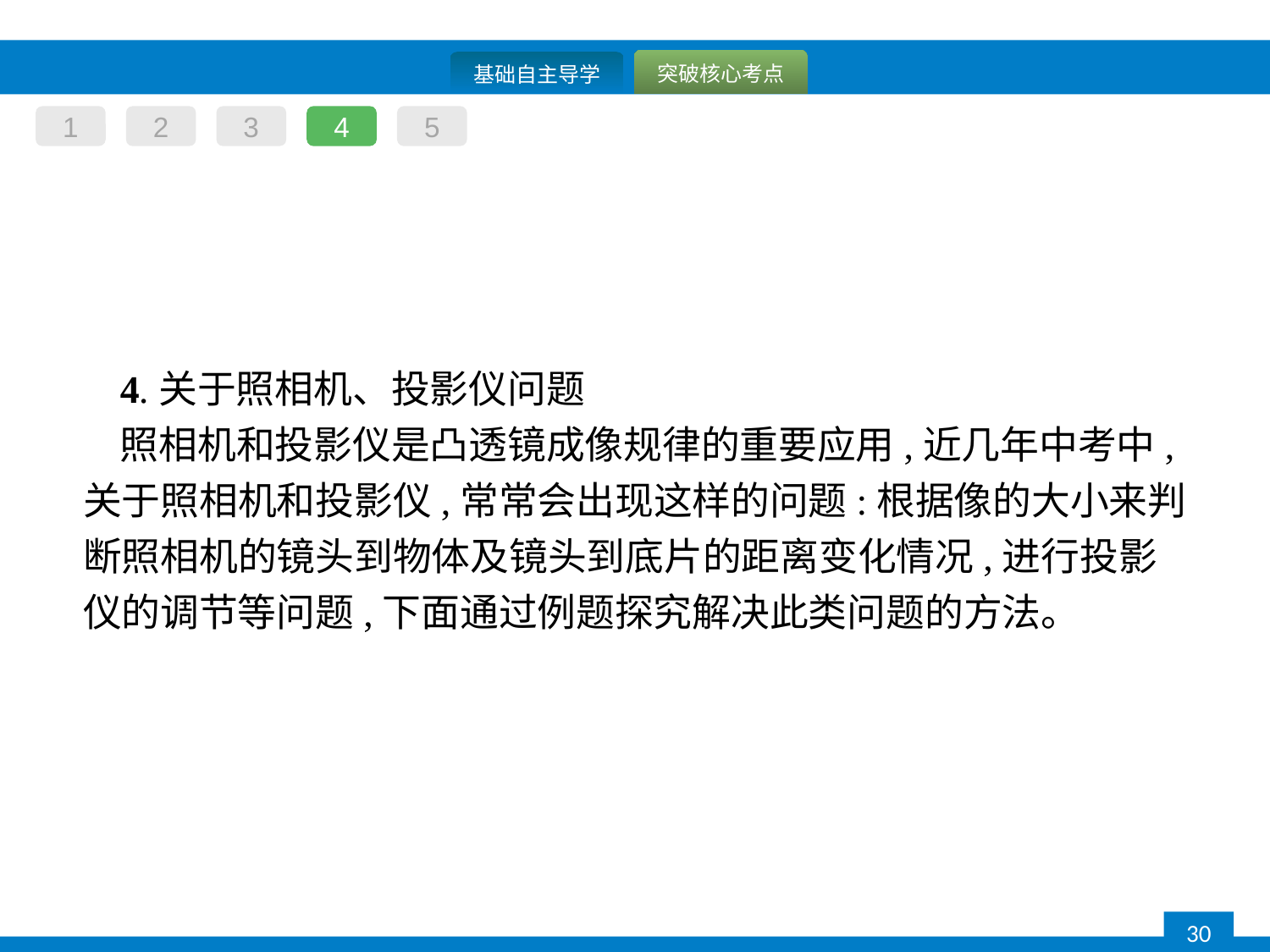

1
2
3
4
5
4.关于照相机、投影仪问题
照相机和投影仪是凸透镜成像规律的重要应用,近几年中考中,关于照相机和投影仪,常常会出现这样的问题:根据像的大小来判断照相机的镜头到物体及镜头到底片的距离变化情况,进行投影仪的调节等问题,下面通过例题探究解决此类问题的方法。